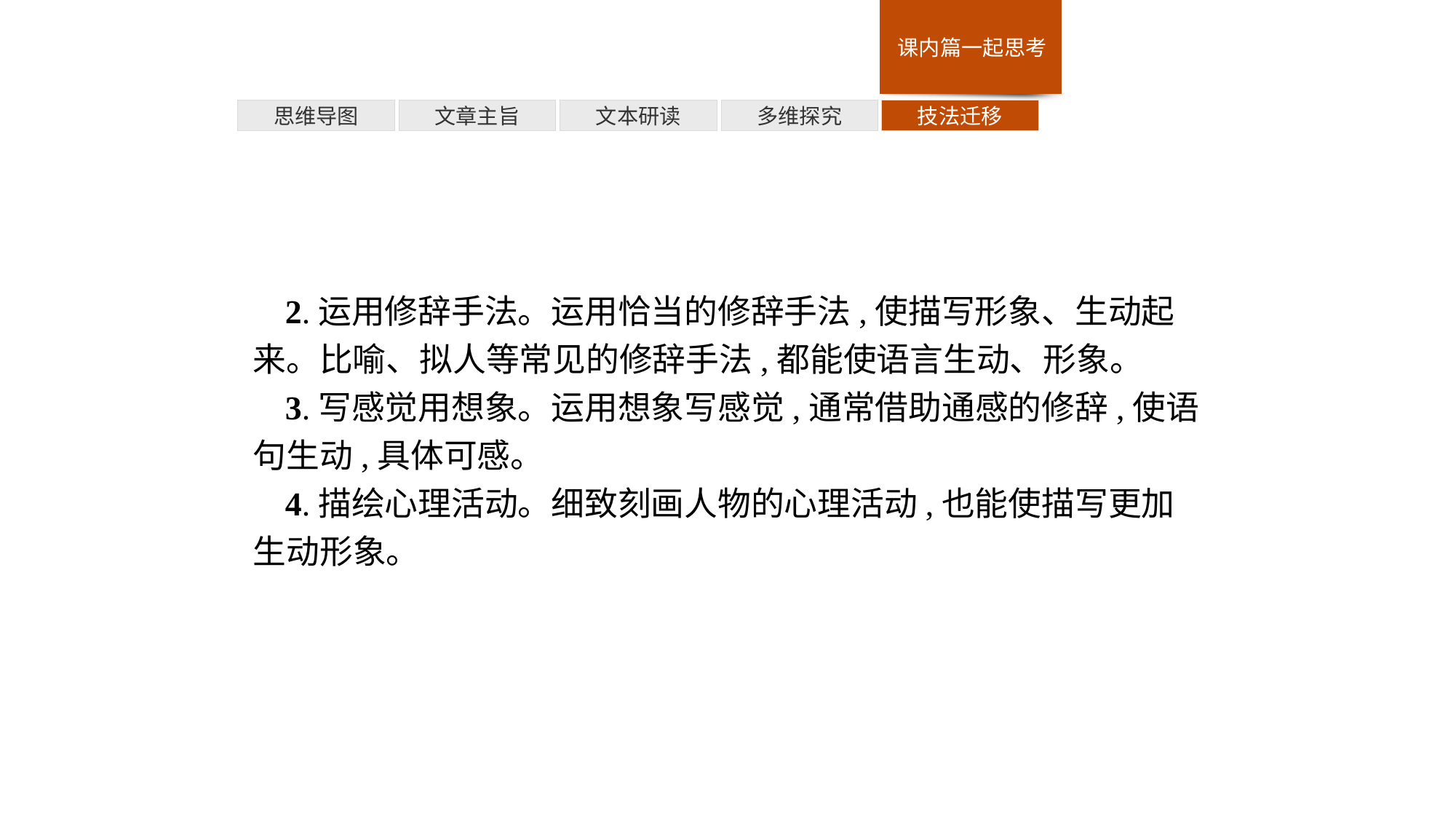

多维探究
思维导图
文章主旨
文本研读
技法迁移
2.运用修辞手法。运用恰当的修辞手法,使描写形象、生动起来。比喻、拟人等常见的修辞手法,都能使语言生动、形象。
3.写感觉用想象。运用想象写感觉,通常借助通感的修辞,使语句生动,具体可感。
4.描绘心理活动。细致刻画人物的心理活动,也能使描写更加生动形象。